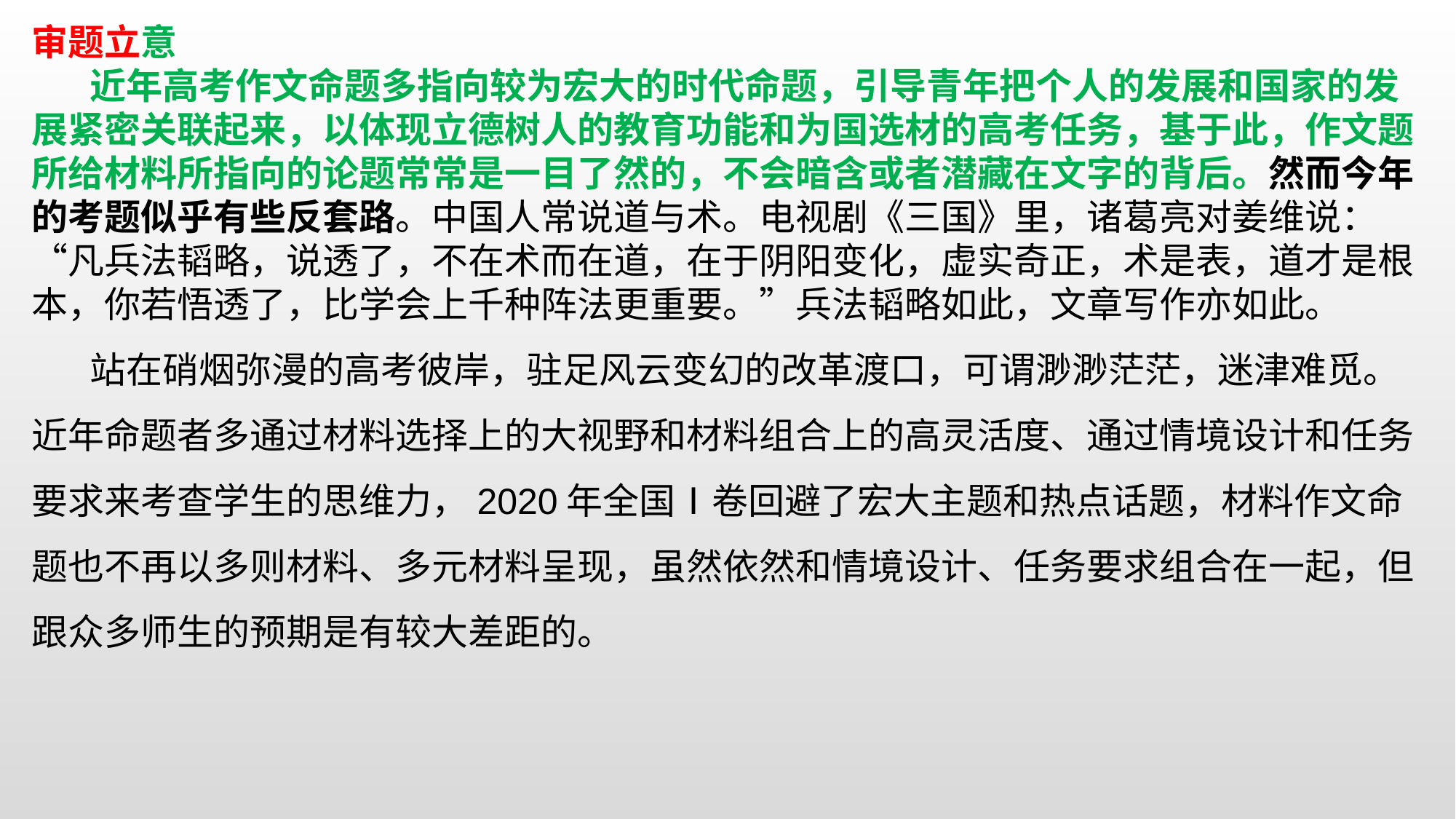

审题立意      近年高考作文命题多指向较为宏大的时代命题，引导青年把个人的发展和国家的发展紧密关联起来，以体现立德树人的教育功能和为国选材的高考任务，基于此，作文题所给材料所指向的论题常常是一目了然的，不会暗含或者潜藏在文字的背后。然而今年的考题似乎有些反套路。中国人常说道与术。电视剧《三国》里，诸葛亮对姜维说：“凡兵法韬略，说透了，不在术而在道，在于阴阳变化，虚实奇正，术是表，道才是根本，你若悟透了，比学会上千种阵法更重要。”兵法韬略如此，文章写作亦如此。      站在硝烟弥漫的高考彼岸，驻足风云变幻的改革渡口，可谓渺渺茫茫，迷津难觅。近年命题者多通过材料选择上的大视野和材料组合上的高灵活度、通过情境设计和任务要求来考查学生的思维力，2020年全国Ⅰ卷回避了宏大主题和热点话题，材料作文命题也不再以多则材料、多元材料呈现，虽然依然和情境设计、任务要求组合在一起，但跟众多师生的预期是有较大差距的。